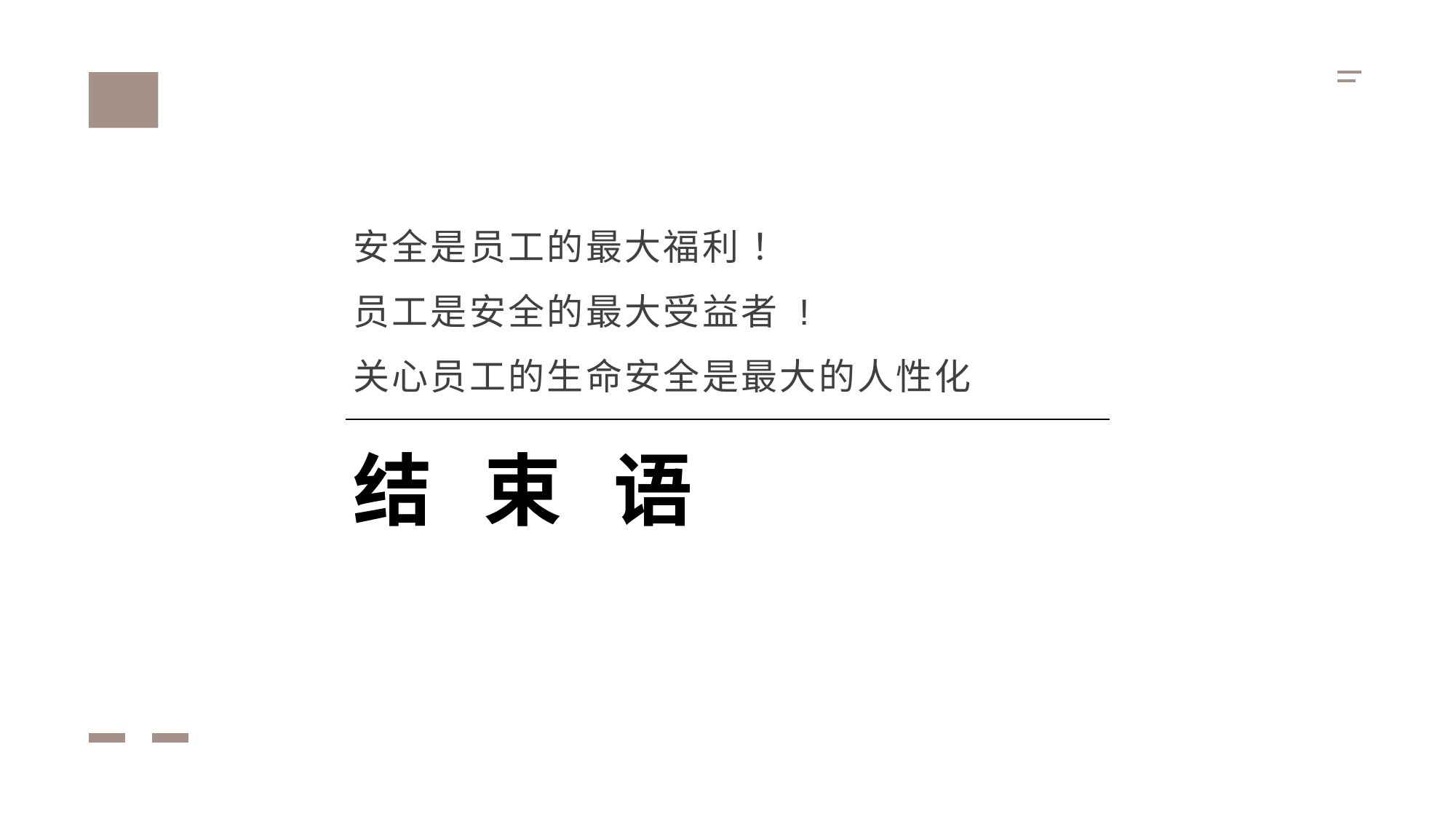

安全是员工的最大福利 ！
员工是安全的最大受益者 !
关心员工的生命安全是最大的人性化
结  束  语